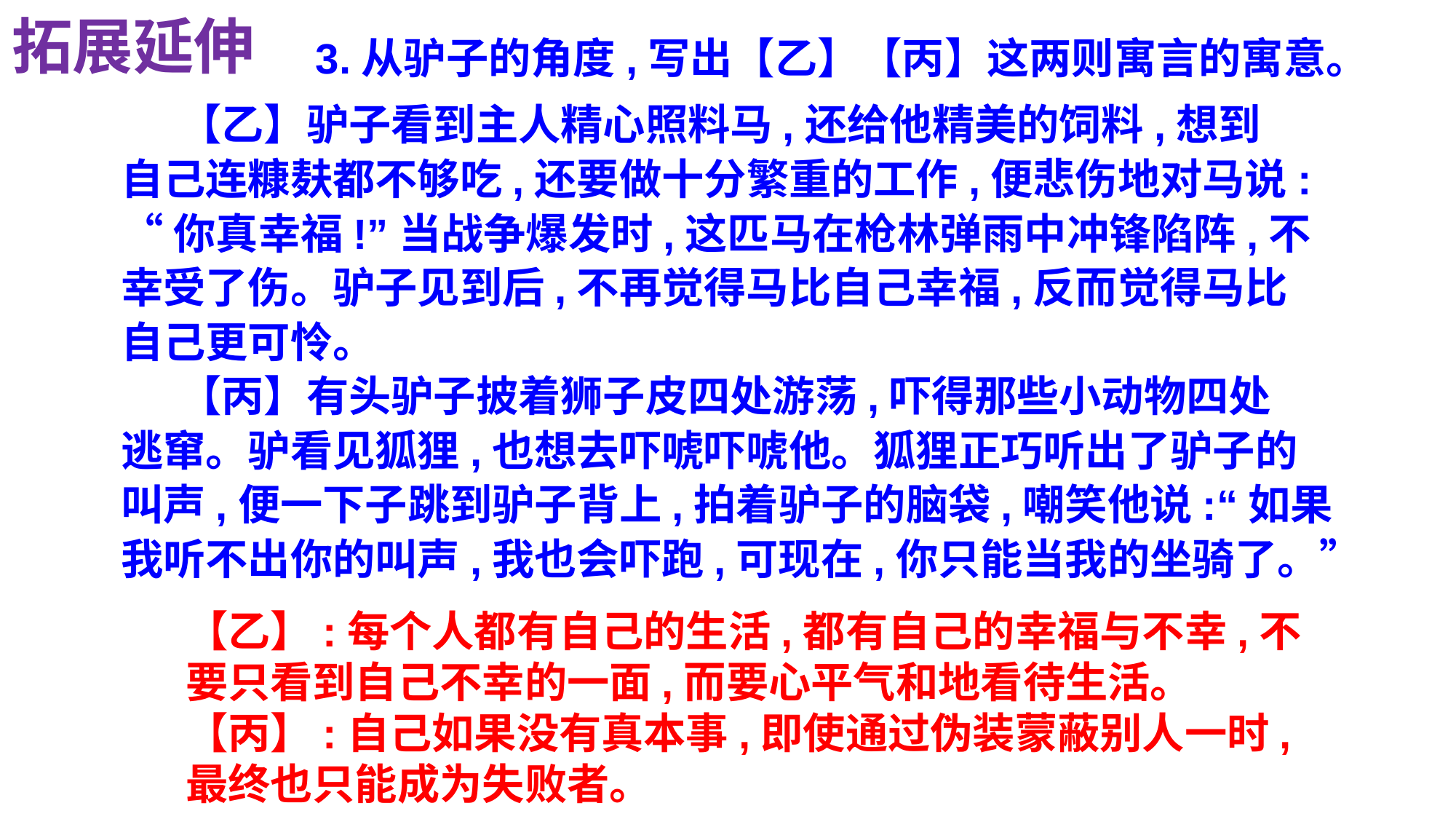

3.从驴子的角度,写出【乙】【丙】这两则寓言的寓意。
拓展延伸
     【乙】驴子看到主人精心照料马,还给他精美的饲料,想到
自己连糠麸都不够吃,还要做十分繁重的工作,便悲伤地对马说:
“你真幸福!”当战争爆发时,这匹马在枪林弹雨中冲锋陷阵,不
幸受了伤。驴子见到后,不再觉得马比自己幸福,反而觉得马比
自己更可怜。
     【丙】有头驴子披着狮子皮四处游荡,吓得那些小动物四处
逃窜。驴看见狐狸,也想去吓唬吓唬他。狐狸正巧听出了驴子的
叫声,便一下子跳到驴子背上,拍着驴子的脑袋,嘲笑他说:“如果
我听不出你的叫声,我也会吓跑,可现在,你只能当我的坐骑了。”
【乙】:每个人都有自己的生活,都有自己的幸福与不幸,不
要只看到自己不幸的一面,而要心平气和地看待生活。
【丙】:自己如果没有真本事,即使通过伪装蒙蔽别人一时,
最终也只能成为失败者。